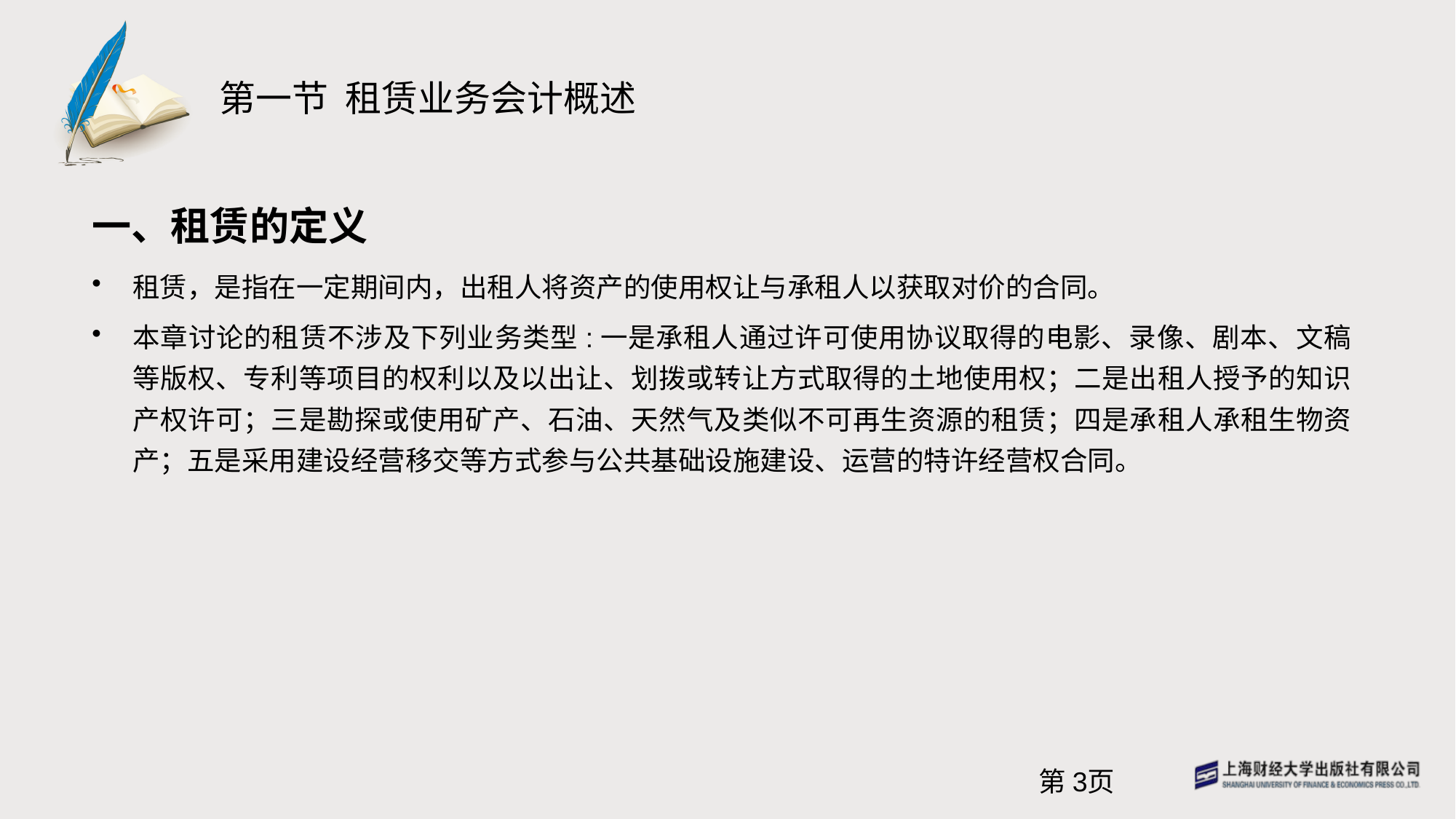

# 第一节  租赁业务会计概述
一、租赁的定义
租赁，是指在一定期间内，出租人将资产的使用权让与承租人以获取对价的合同。
本章讨论的租赁不涉及下列业务类型:一是承租人通过许可使用协议取得的电影、录像、剧本、文稿等版权、专利等项目的权利以及以出让、划拨或转让方式取得的土地使用权；二是出租人授予的知识产权许可；三是勘探或使用矿产、石油、天然气及类似不可再生资源的租赁；四是承租人承租生物资产；五是采用建设经营移交等方式参与公共基础设施建设、运营的特许经营权合同。

3